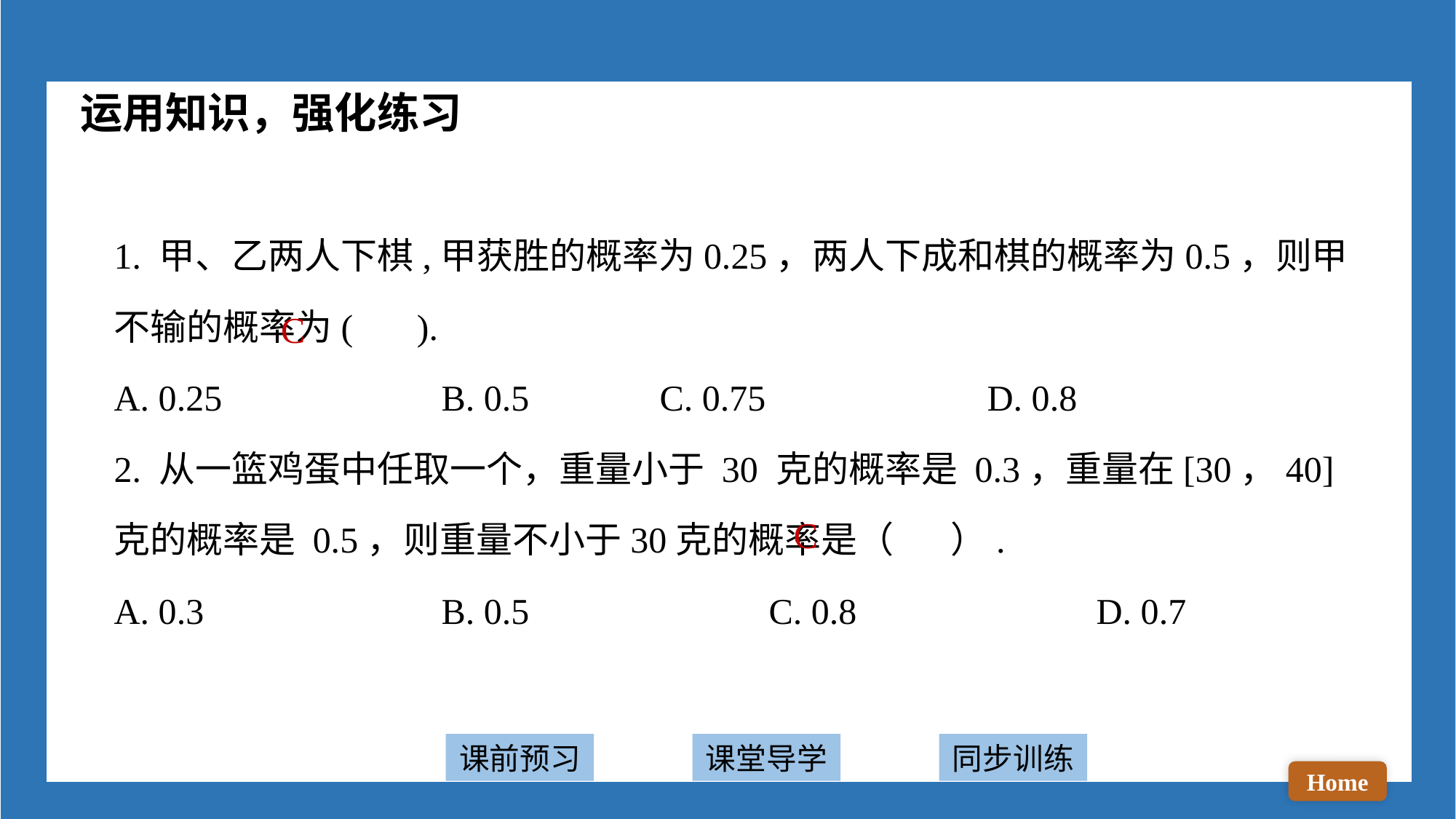

运用知识，强化练习
1. 甲、乙两人下棋,甲获胜的概率为0.25，两人下成和棋的概率为0.5，则甲不输的概率为(       ).
A. 0.25 		B. 0.5 		C. 0.75 		D. 0.8
2. 从一篮鸡蛋中任取一个，重量小于 30 克的概率是 0.3，重量在[30，40]克的概率是 0.5，则重量不小于30克的概率是（       ）.
A. 0.3 			B. 0.5 			C. 0.8 			D. 0.7
C
C